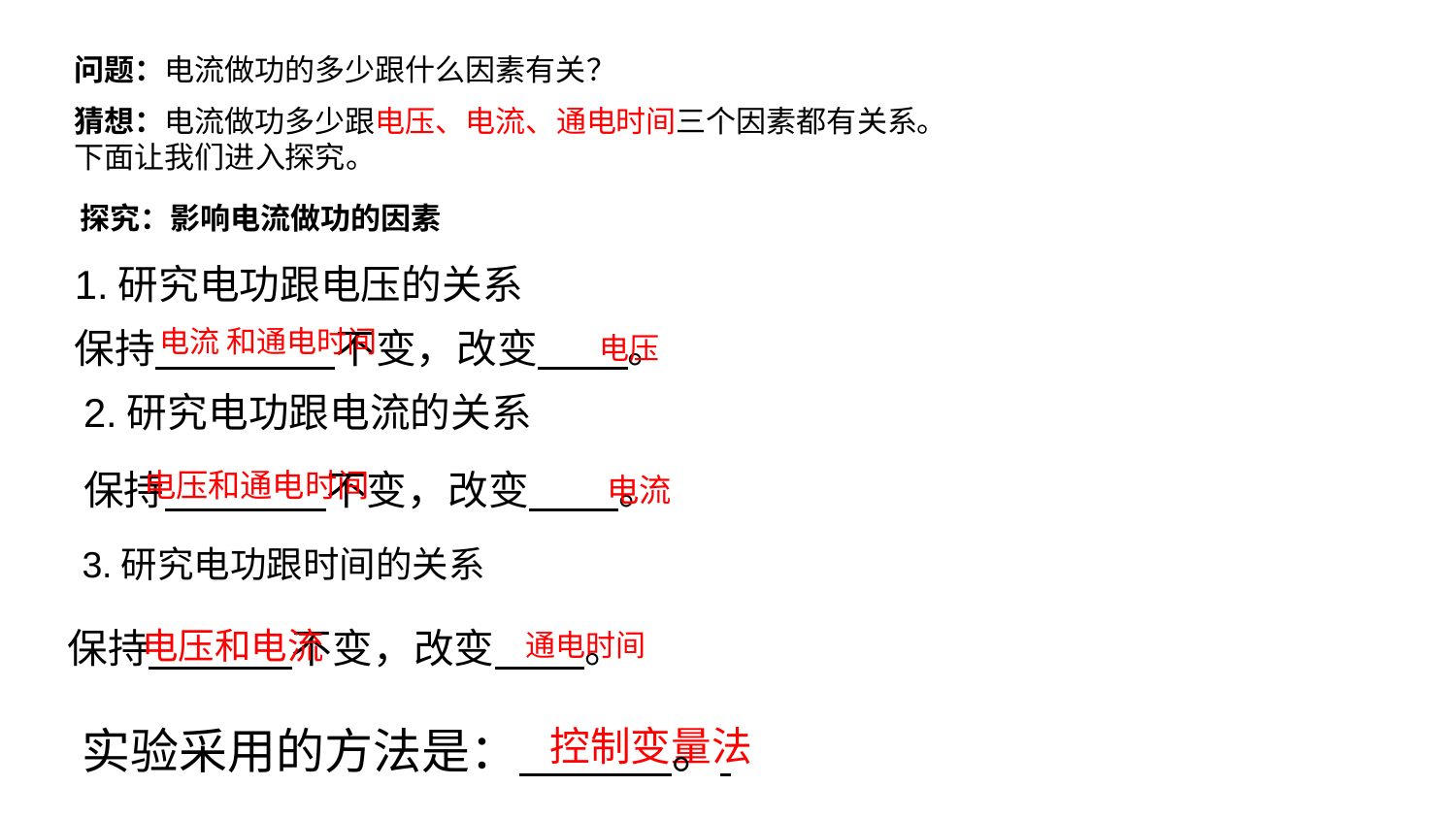

问题：电流做功的多少跟什么因素有关？
猜想：电流做功多少跟电压、电流、通电时间三个因素都有关系。下面让我们进入探究。
# 探究：影响电流做功的因素
1.研究电功跟电压的关系
电流 和通电时间
保持                    不变，改变          。
电压
2.研究电功跟电流的关系
电压和通电时间
保持                  不变，改变          。
电流
3.研究电功跟时间的关系
电压和电流
保持                不变，改变          。
通电时间
实验采用的方法是：              。
控制变量法